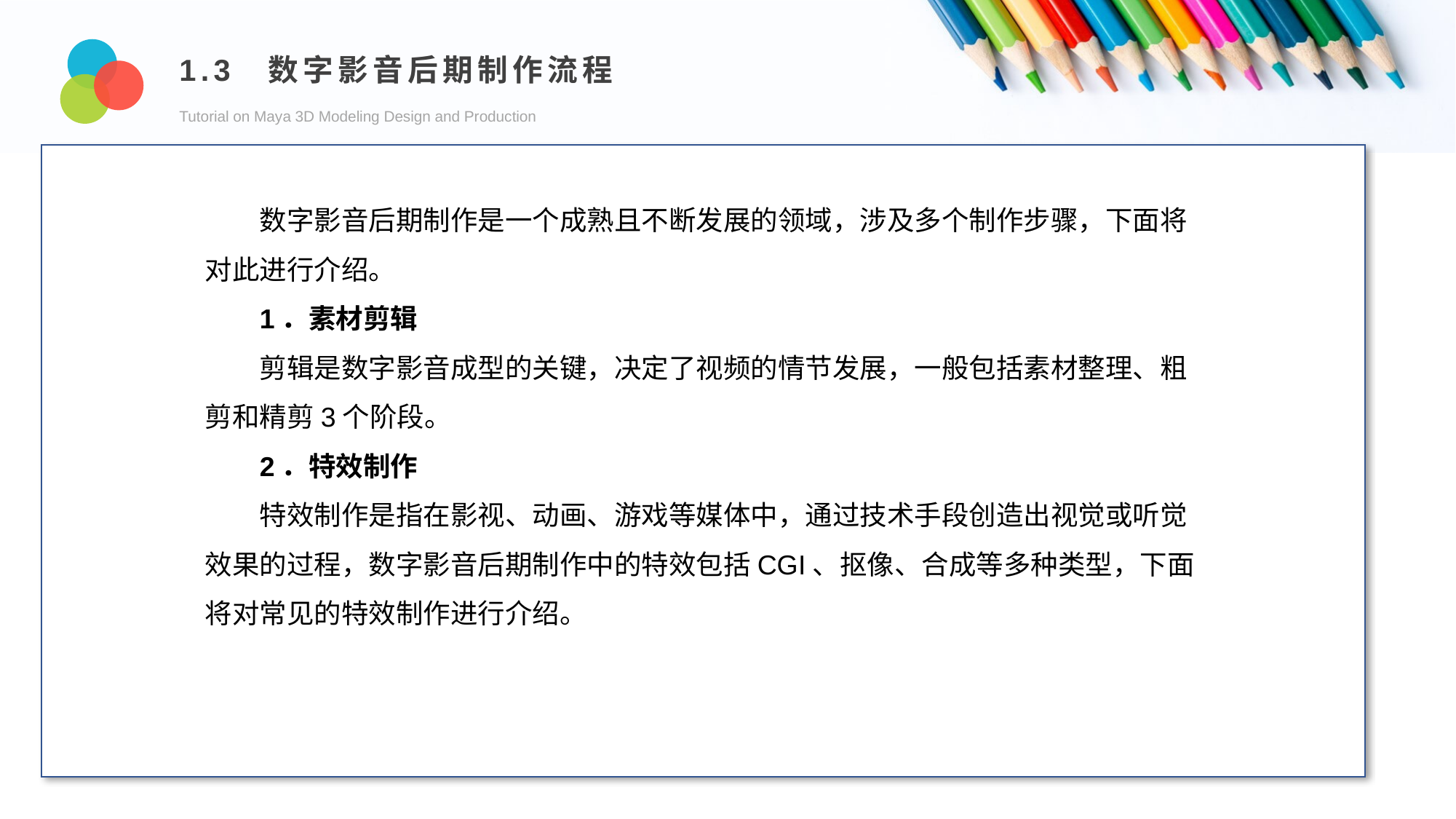

1.3  数字影音后期制作流程
Tutorial on Maya 3D Modeling Design and Production
Design and Production
数字影音后期制作是一个成熟且不断发展的领域，涉及多个制作步骤，下面将对此进行介绍。
1．素材剪辑
剪辑是数字影音成型的关键，决定了视频的情节发展，一般包括素材整理、粗剪和精剪3个阶段。
2．特效制作
特效制作是指在影视、动画、游戏等媒体中，通过技术手段创造出视觉或听觉效果的过程，数字影音后期制作中的特效包括CGI、抠像、合成等多种类型，下面将对常见的特效制作进行介绍。